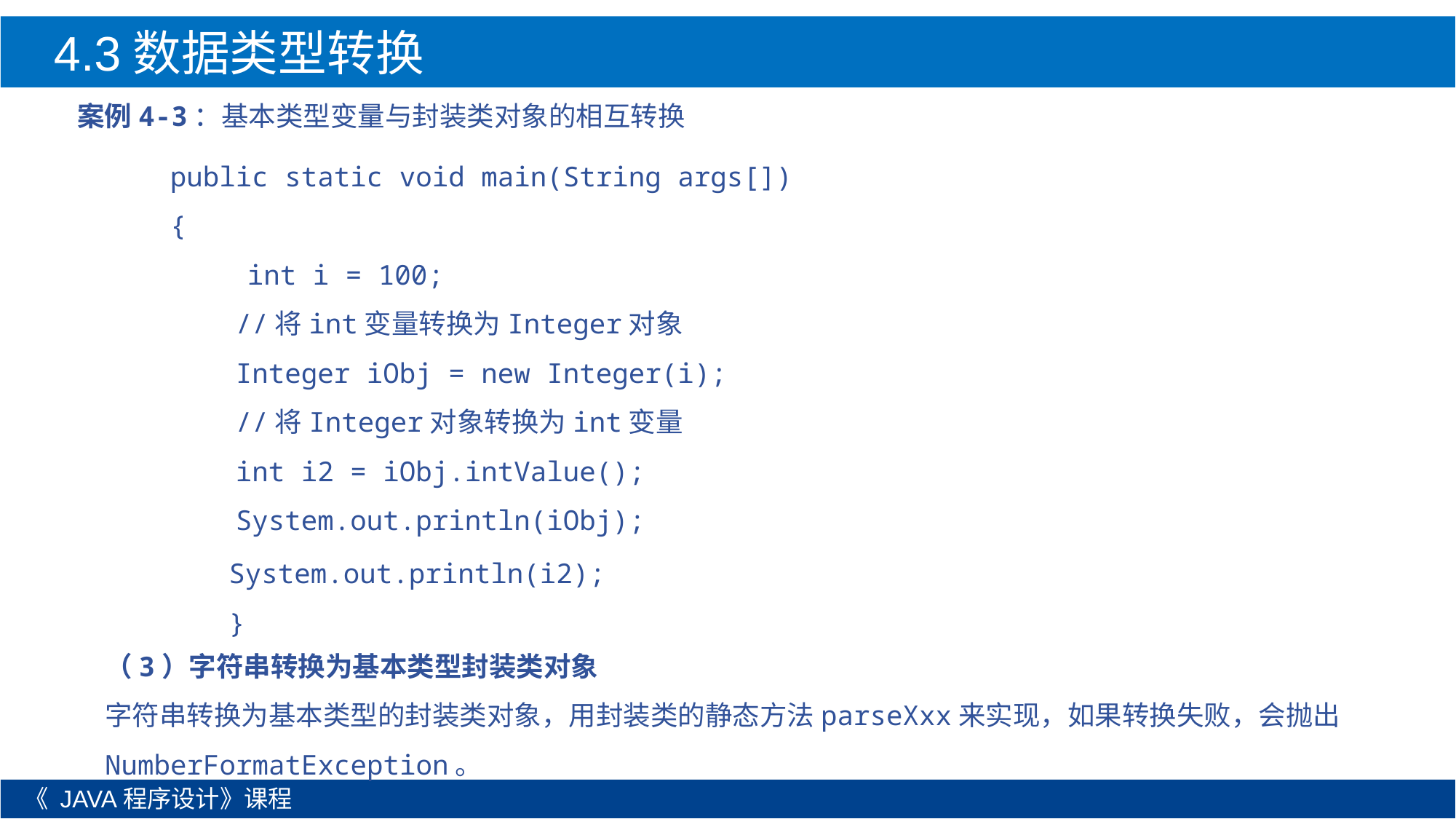

4.3数据类型转换
案例4-3：基本类型变量与封装类对象的相互转换
public static void main(String args[])
{
	int i = 100;
    //将int变量转换为Integer对象
    Integer iObj = new Integer(i);
    //将Integer对象转换为int变量
    int i2 = iObj.intValue();
    System.out.println(iObj);
System.out.println(i2);
}
（3）字符串转换为基本类型封装类对象
字符串转换为基本类型的封装类对象，用封装类的静态方法parseXxx来实现，如果转换失败，会抛出NumberFormatException。
《 JAVA程序设计》课程